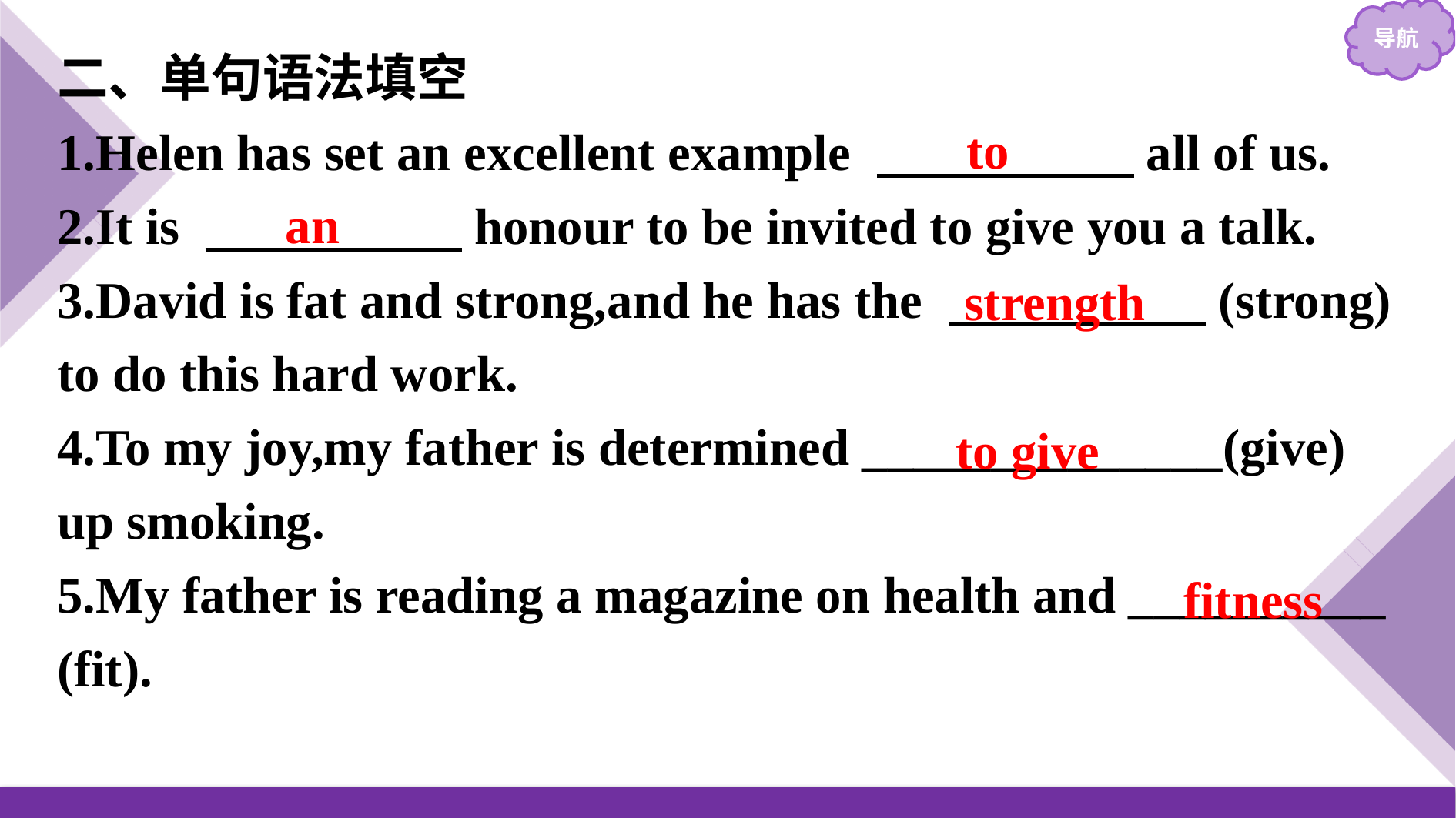

二、单句语法填空
1.Helen has set an excellent example 　　　　　all of us.
2.It is 　　　　　honour to be invited to give you a talk.
3.David is fat and strong,and he has the 　　　　　(strong) to do this hard work.
4.To my joy,my father is determined ______________(give) up smoking.
5.My father is reading a magazine on health and __________ (fit).
to
an
strength
to give
fitness